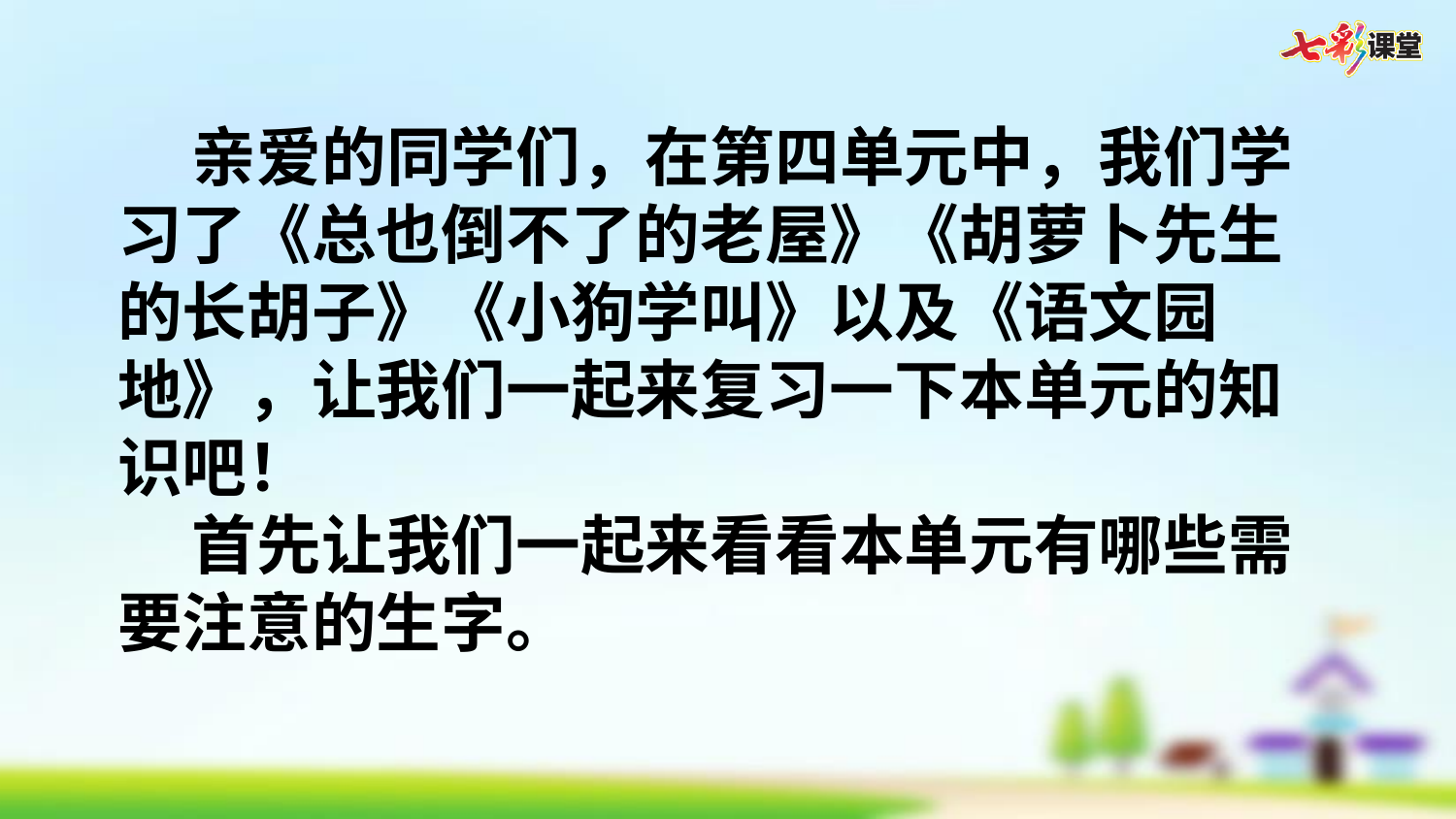

亲爱的同学们，在第四单元中，我们学习了《总也倒不了的老屋》《胡萝卜先生的长胡子》《小狗学叫》以及《语文园地》，让我们一起来复习一下本单元的知识吧！
    首先让我们一起来看看本单元有哪些需要注意的生字。